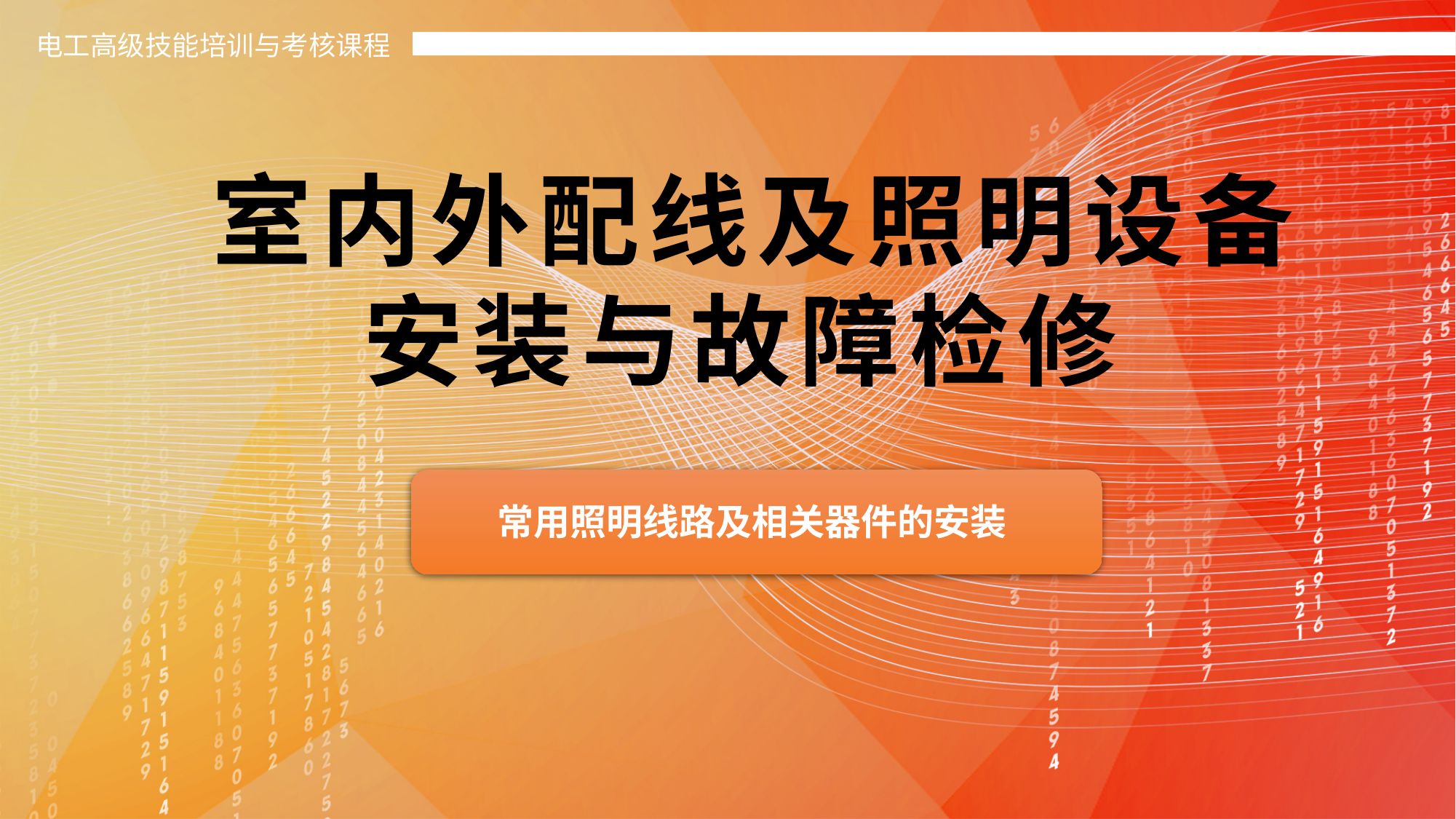

电工高级技能培训与考核课程

室内外配线及照明设备
    安装与故障检修

常用照明线路及相关器件的安装